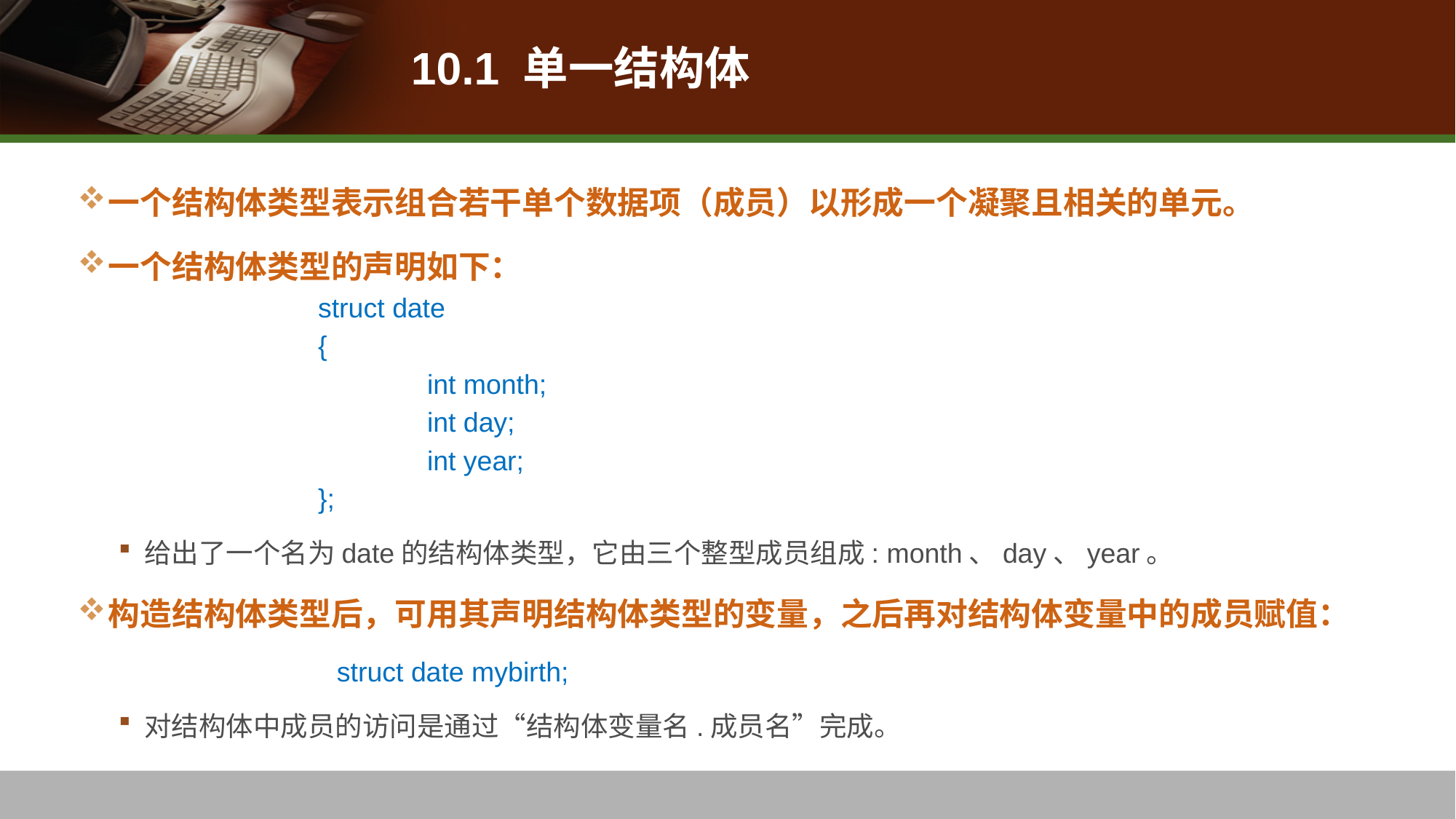

# 10.1 单一结构体
一个结构体类型表示组合若干单个数据项（成员）以形成一个凝聚且相关的单元。
一个结构体类型的声明如下：
struct date
{
	int month;
	int day;
	int year;
};
给出了一个名为date的结构体类型，它由三个整型成员组成: month、day、year。
构造结构体类型后，可用其声明结构体类型的变量，之后再对结构体变量中的成员赋值：
		struct date mybirth;
对结构体中成员的访问是通过“结构体变量名.成员名”完成。